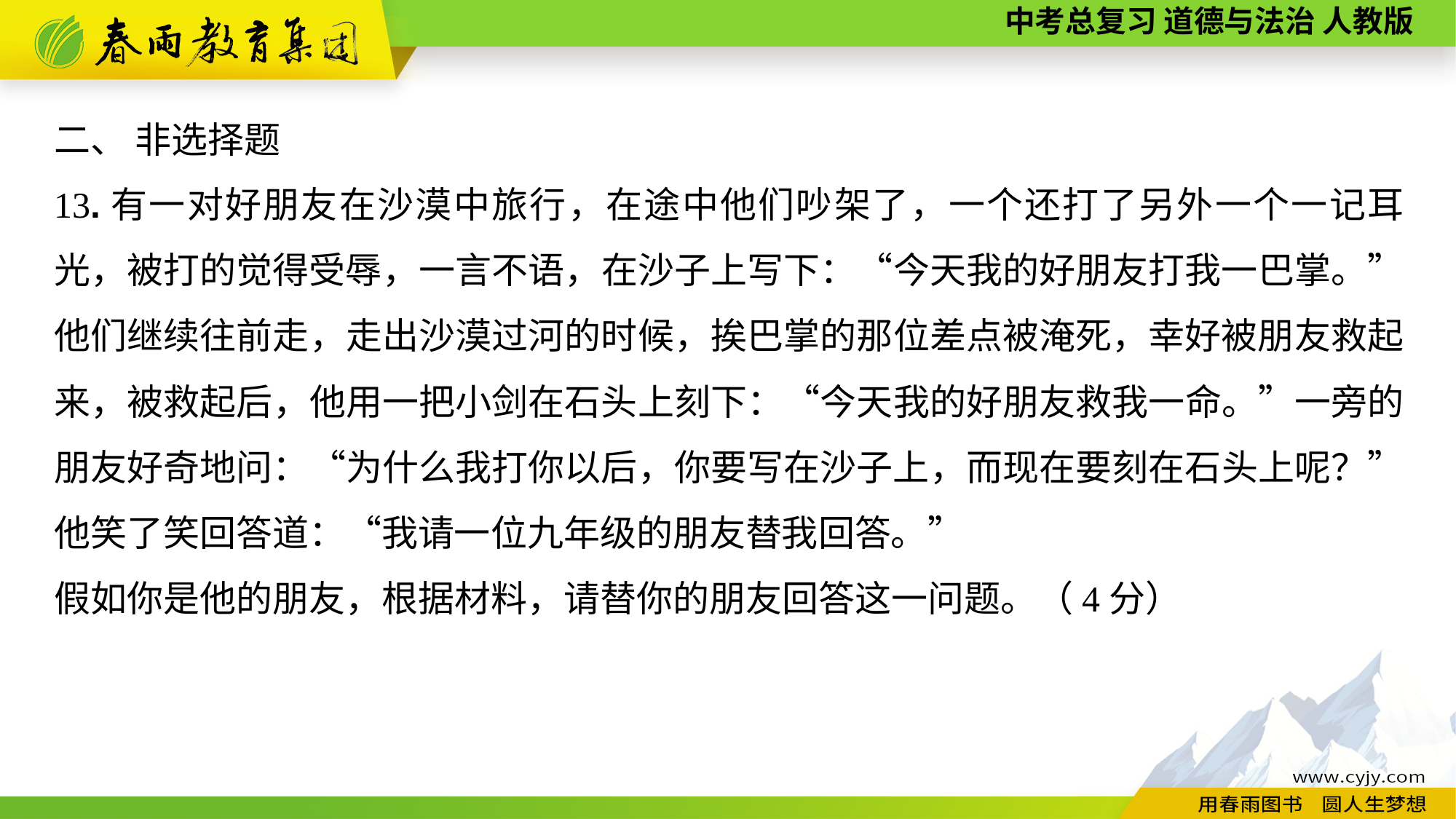

二、 非选择题
13.有一对好朋友在沙漠中旅行，在途中他们吵架了，一个还打了另外一个一记耳光，被打的觉得受辱，一言不语，在沙子上写下：“今天我的好朋友打我一巴掌。”他们继续往前走，走出沙漠过河的时候，挨巴掌的那位差点被淹死，幸好被朋友救起来，被救起后，他用一把小剑在石头上刻下：“今天我的好朋友救我一命。”一旁的朋友好奇地问：“为什么我打你以后，你要写在沙子上，而现在要刻在石头上呢？”他笑了笑回答道：“我请一位九年级的朋友替我回答。”
假如你是他的朋友，根据材料，请替你的朋友回答这一问题。（4分）